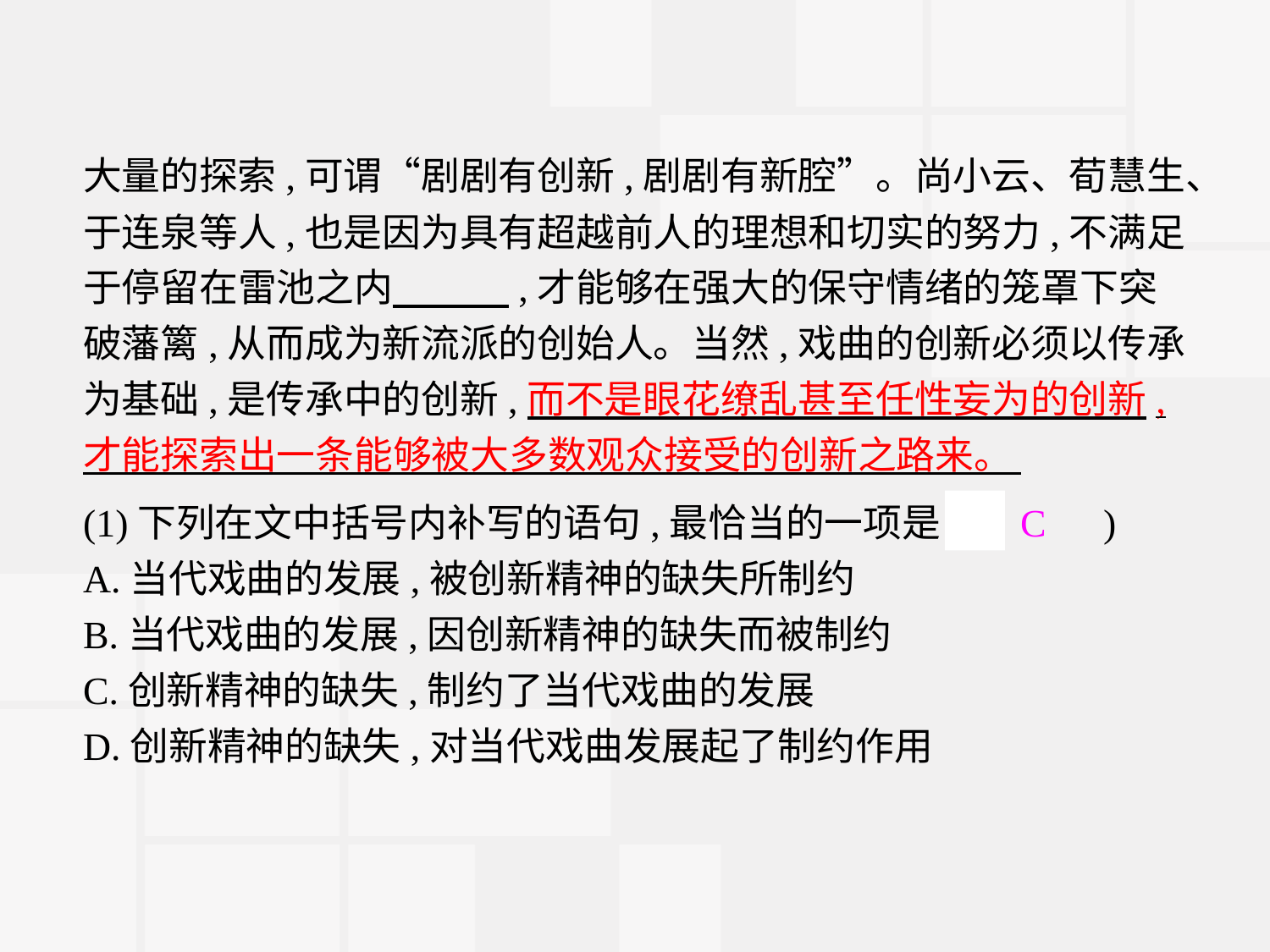

大量的探索,可谓“剧剧有创新,剧剧有新腔”。尚小云、荀慧生、于连泉等人,也是因为具有超越前人的理想和切实的努力,不满足于停留在雷池之内　　　,才能够在强大的保守情绪的笼罩下突破藩篱,从而成为新流派的创始人。当然,戏曲的创新必须以传承为基础,是传承中的创新,而不是眼花缭乱甚至任性妄为的创新,才能探索出一条能够被大多数观众接受的创新之路来。
(1)下列在文中括号内补写的语句,最恰当的一项是(　C　)
A.当代戏曲的发展,被创新精神的缺失所制约
B.当代戏曲的发展,因创新精神的缺失而被制约
C.创新精神的缺失,制约了当代戏曲的发展
D.创新精神的缺失,对当代戏曲发展起了制约作用